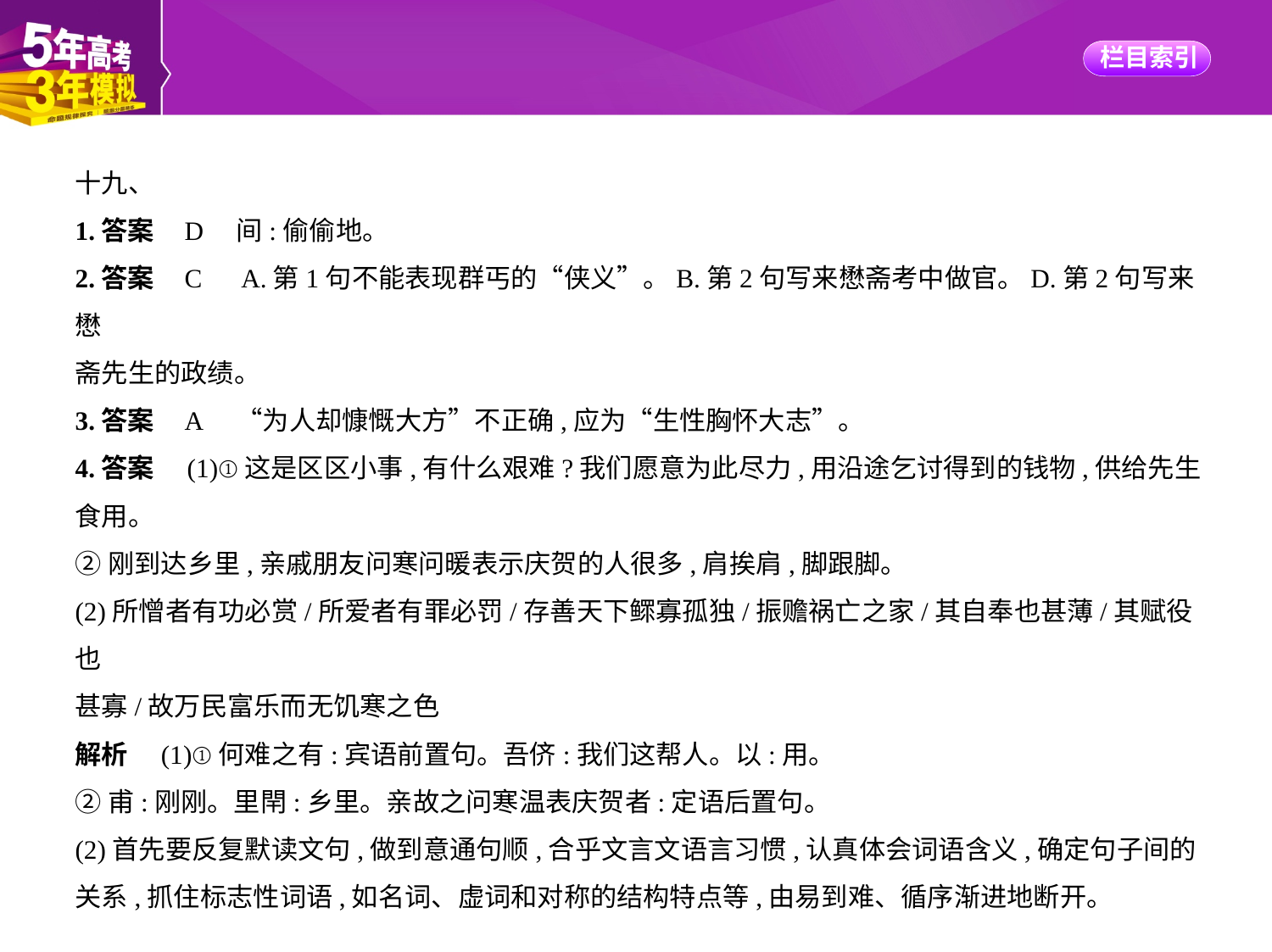

十九、
1.答案    D　间:偷偷地。
2.答案    C　A.第1句不能表现群丐的“侠义”。B.第2句写来懋斋考中做官。D.第2句写来懋
斋先生的政绩。
3.答案    A　“为人却慷慨大方”不正确,应为“生性胸怀大志”。
4.答案　(1)①这是区区小事,有什么艰难?我们愿意为此尽力,用沿途乞讨得到的钱物,供给先生
食用。
②刚到达乡里,亲戚朋友问寒问暖表示庆贺的人很多,肩挨肩,脚跟脚。
(2)所憎者有功必赏/所爱者有罪必罚/存善天下鳏寡孤独/振赡祸亡之家/其自奉也甚薄/其赋役也
甚寡/故万民富乐而无饥寒之色
解析　(1)①何难之有:宾语前置句。吾侪:我们这帮人。以:用。
②甫:刚刚。里閈:乡里。亲故之问寒温表庆贺者:定语后置句。
(2)首先要反复默读文句,做到意通句顺,合乎文言文语言习惯,认真体会词语含义,确定句子间的
关系,抓住标志性词语,如名词、虚词和对称的结构特点等,由易到难、循序渐进地断开。